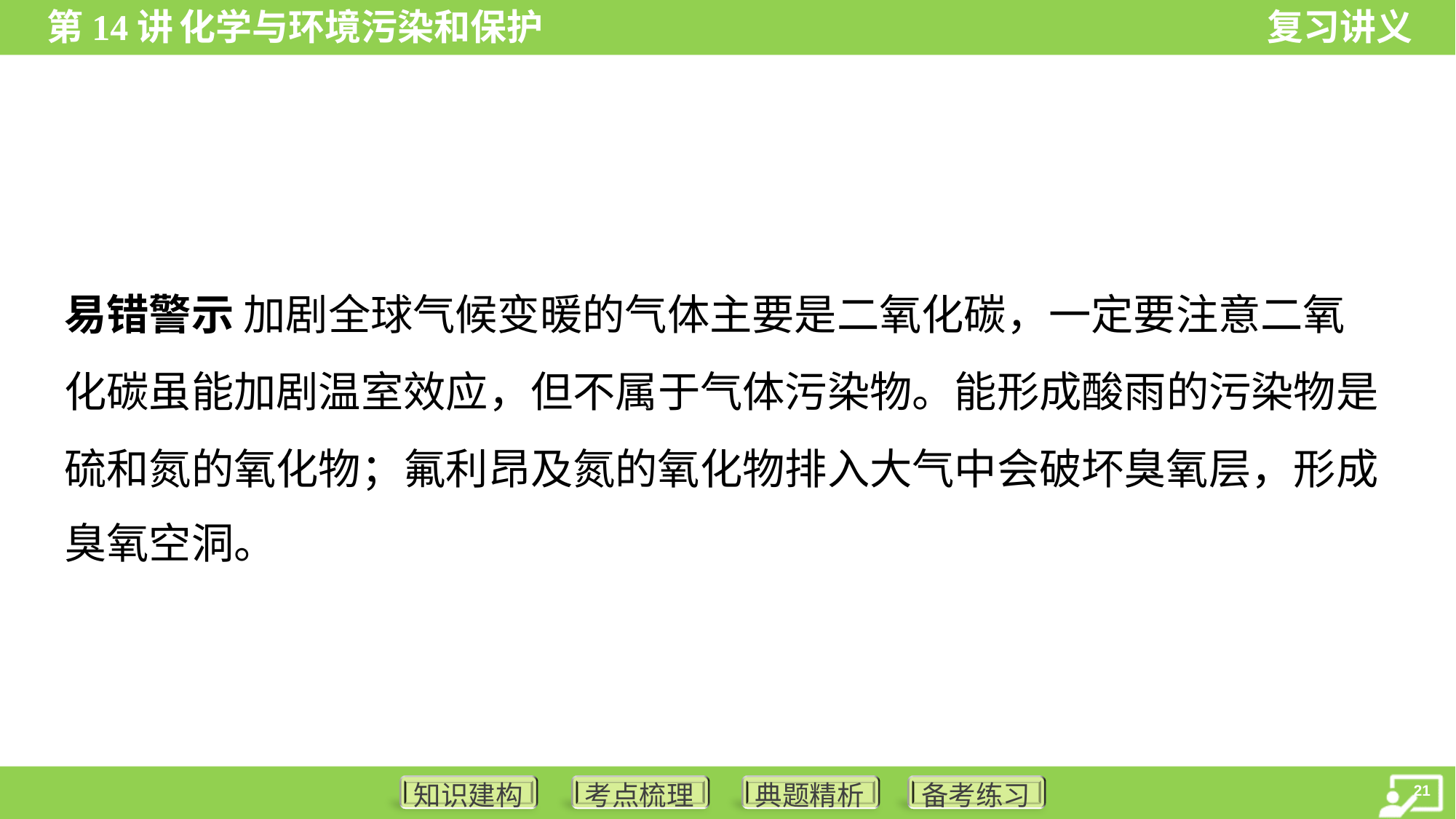

易错警示 加剧全球气候变暖的气体主要是二氧化碳，一定要注意二氧
化碳虽能加剧温室效应，但不属于气体污染物。能形成酸雨的污染物是
硫和氮的氧化物；氟利昂及氮的氧化物排入大气中会破坏臭氧层，形成
臭氧空洞。